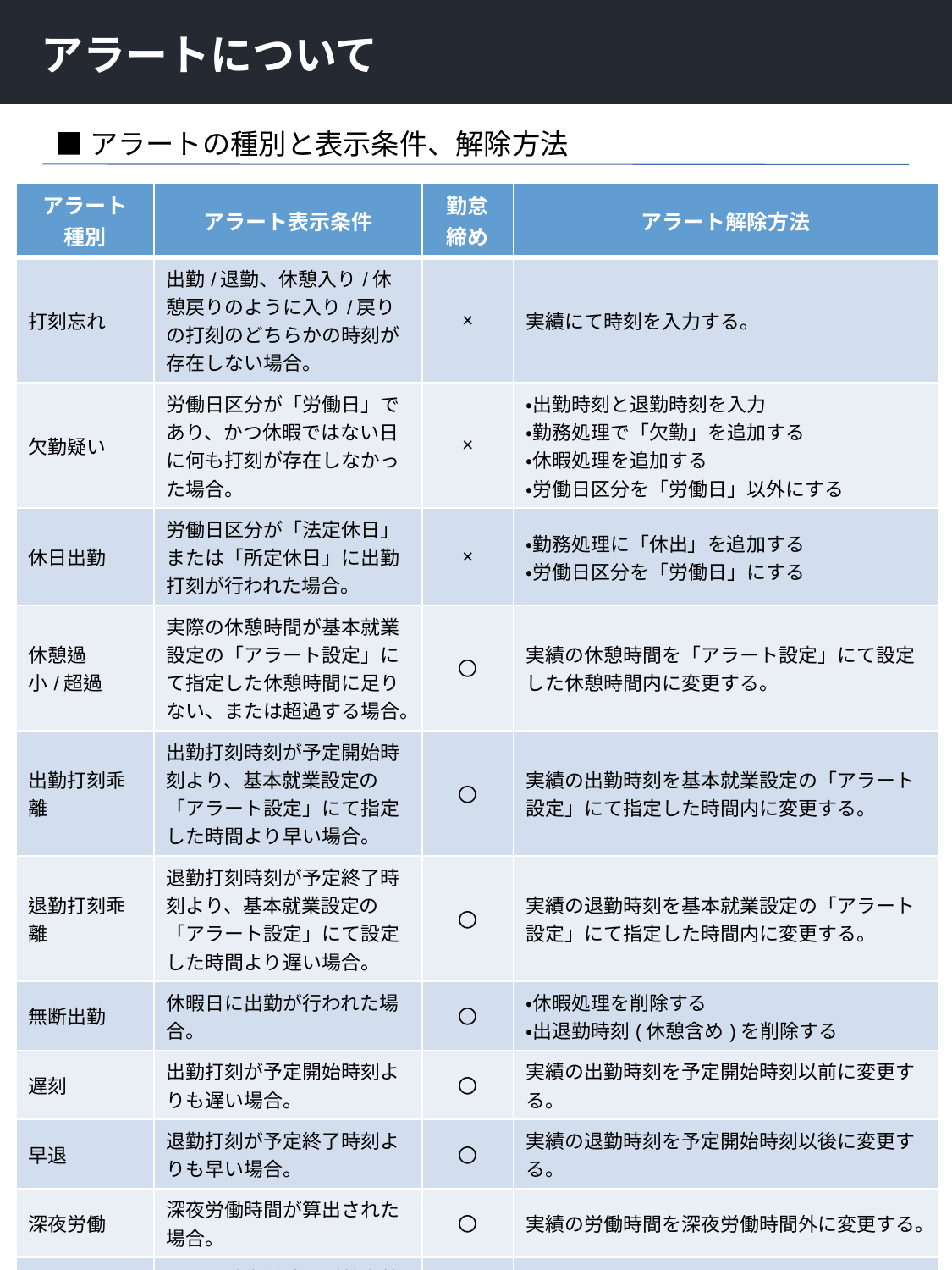

# アラートについて
■アラートの種別と表示条件、解除方法
| アラート 種別 | アラート表示条件 | 勤怠 締め | アラート解除方法 |
| --- | --- | --- | --- |
| 打刻忘れ | 出勤/退勤、休憩入り/休憩戻りのように入り/戻りの打刻のどちらかの時刻が存在しない場合。 | × | 実績にて時刻を入力する。 |
| 欠勤疑い | 労働日区分が「労働日」であり、かつ休暇ではない日に何も打刻が存在しなかった場合。 | × | ・出勤時刻と退勤時刻を入力 ・勤務処理で「欠勤」を追加する ・休暇処理を追加する ・労働日区分を「労働日」以外にする |
| 休日出勤 | 労働日区分が「法定休日」または「所定休日」に出勤打刻が行われた場合。 | × | ・勤務処理に「休出」を追加する ・労働日区分を「労働日」にする |
| 休憩過小/超過 | 実際の休憩時間が基本就業設定の「アラート設定」にて指定した休憩時間に足りない、または超過する場合。 | 〇 | 実績の休憩時間を「アラート設定」にて設定した休憩時間内に変更する。 |
| 出勤打刻乖離 | 出勤打刻時刻が予定開始時刻より、基本就業設定の「アラート設定」にて指定した時間より早い場合。 | 〇 | 実績の出勤時刻を基本就業設定の「アラート設定」にて指定した時間内に変更する。 |
| 退勤打刻乖離 | 退勤打刻時刻が予定終了時刻より、基本就業設定の「アラート設定」にて設定した時間より遅い場合。 | 〇 | 実績の退勤時刻を基本就業設定の「アラート設定」にて指定した時間内に変更する。 |
| 無断出勤 | 休暇日に出勤が行われた場合。 | 〇 | ・休暇処理を削除する ・出退勤時刻(休憩含め)を削除する |
| 遅刻 | 出勤打刻が予定開始時刻よりも遅い場合。 | 〇 | 実績の出勤時刻を予定開始時刻以前に変更する。 |
| 早退 | 退勤打刻が予定終了時刻よりも早い場合。 | 〇 | 実績の退勤時刻を予定開始時刻以後に変更する。 |
| 深夜労働 | 深夜労働時間が算出された場合。 | 〇 | 実績の労働時間を深夜労働時間外に変更する。 |
| 週の実働時間閾値超え | 週の累計実働時間が基本就業設定で指定される時間を超える場合。 | 〇 | 週の累計実働時を設定時間より少なく変更する。 |
| 残業時間閾値超え | 当月度の累計残業時間が基本就業設定で指定される残業時間を超えた場合。 | - | - |
20